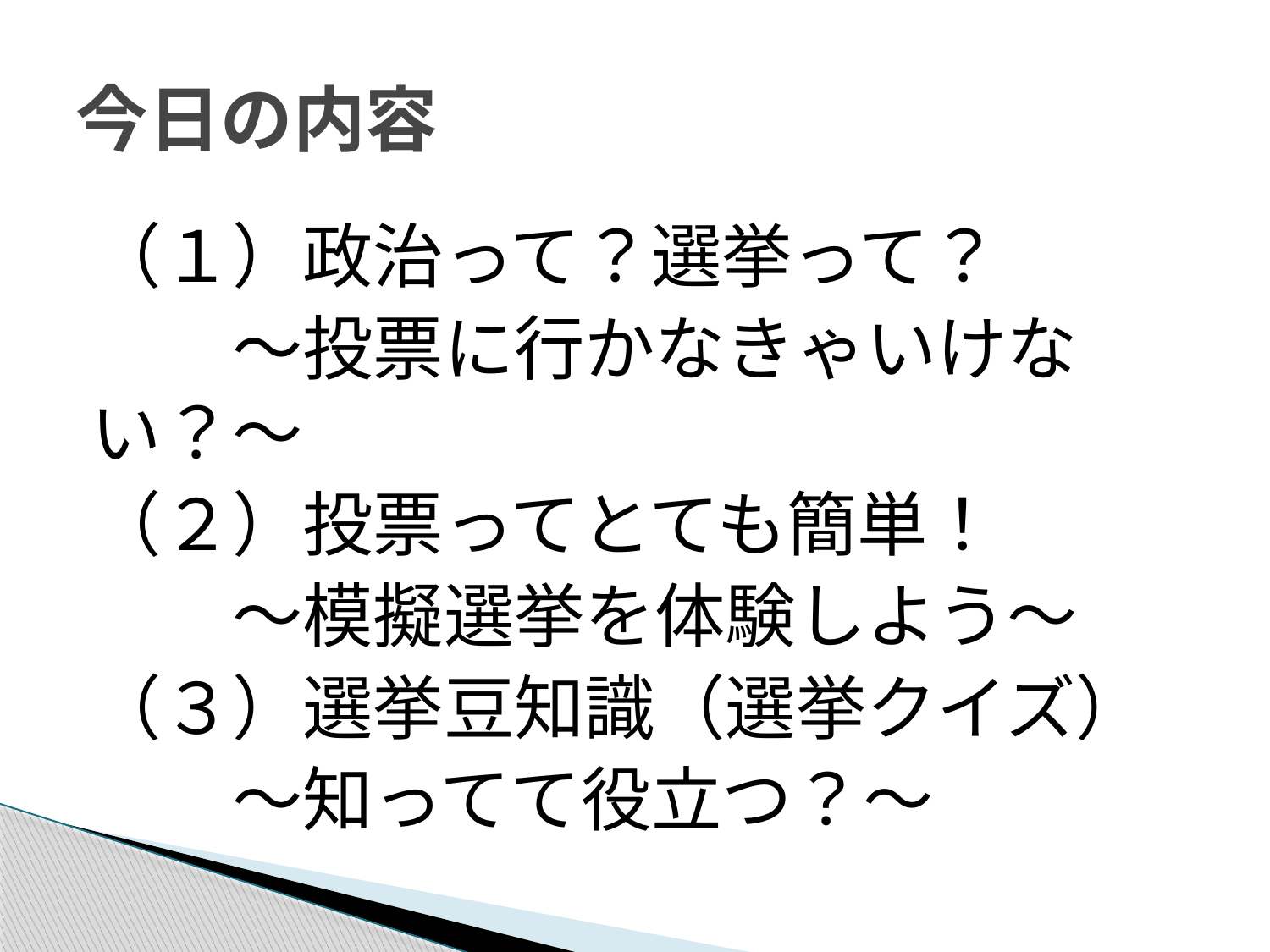

# 今日の内容
（１）政治って？選挙って？
　　～投票に行かなきゃいけない？～
（２）投票ってとても簡単！
　　～模擬選挙を体験しよう～
（３）選挙豆知識（選挙クイズ）
　　～知ってて役立つ？～